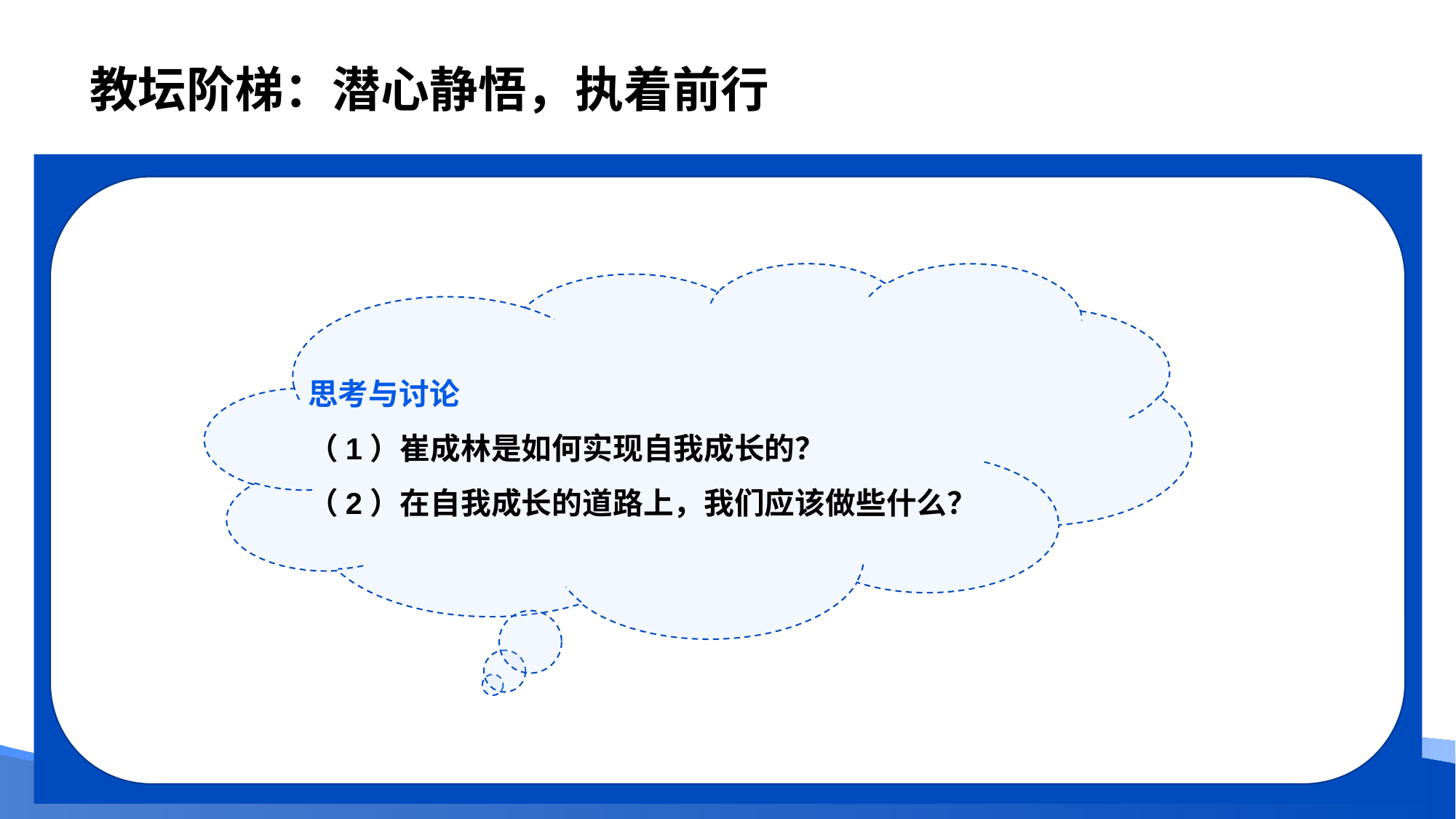

# 教坛阶梯：潜心静悟，执着前行

思考与讨论
（1）崔成林是如何实现自我成长的？
（2）在自我成长的道路上，我们应该做些什么？